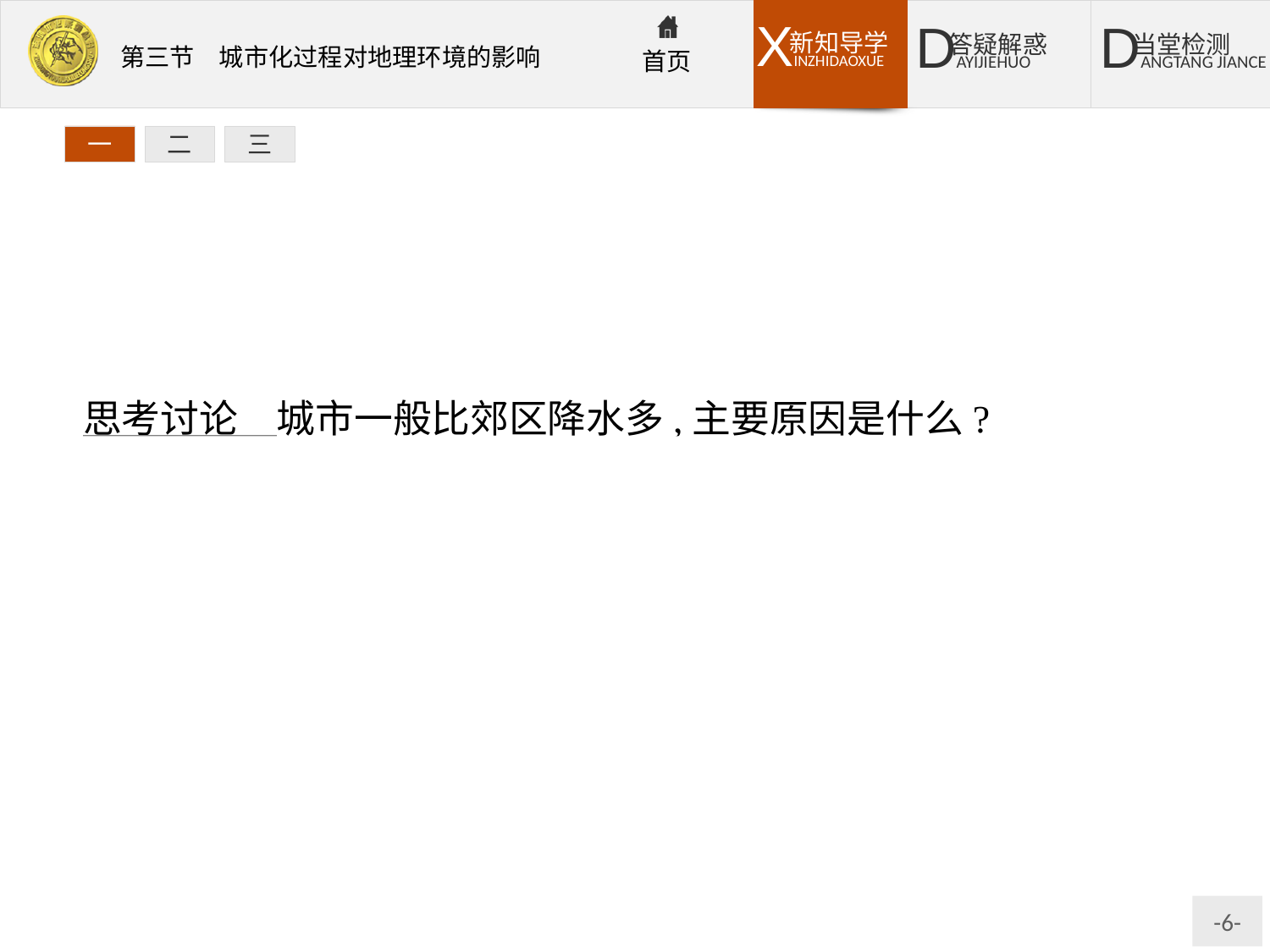

一
二
三
思考讨论　城市一般比郊区降水多,主要原因是什么?
提示由于城市具有热岛效应,城市气流因对流上升而降温凝结,加上城市生活与生产排放烟尘形成的凝结核多,
因此降水往往多于周围郊区。